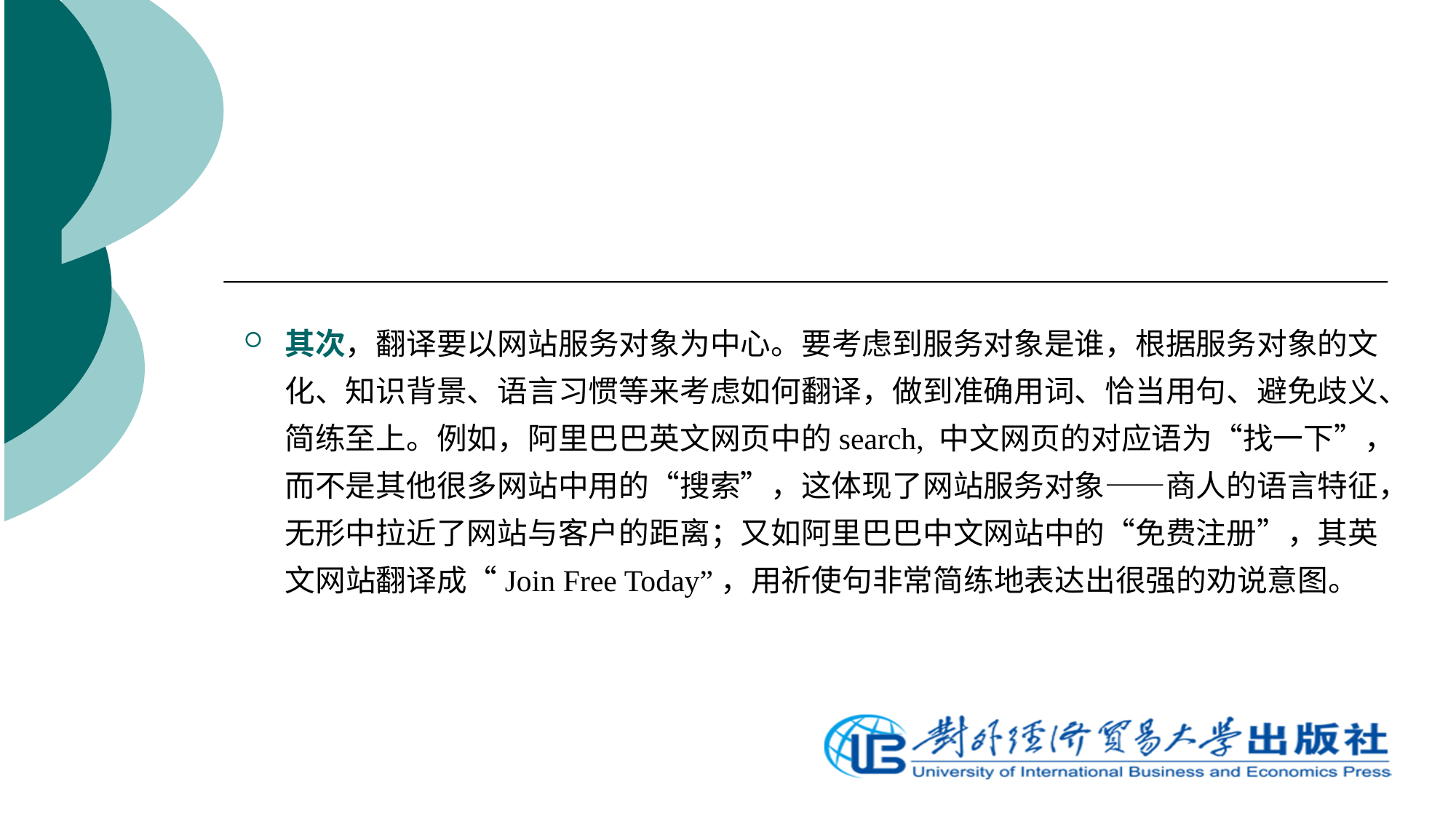

其次，翻译要以网站服务对象为中心。要考虑到服务对象是谁，根据服务对象的文化、知识背景、语言习惯等来考虑如何翻译，做到准确用词、恰当用句、避免歧义、简练至上。例如，阿里巴巴英文网页中的search, 中文网页的对应语为“找一下”，而不是其他很多网站中用的“搜索”，这体现了网站服务对象——商人的语言特征，无形中拉近了网站与客户的距离；又如阿里巴巴中文网站中的“免费注册”，其英文网站翻译成“Join Free Today”，用祈使句非常简练地表达出很强的劝说意图。